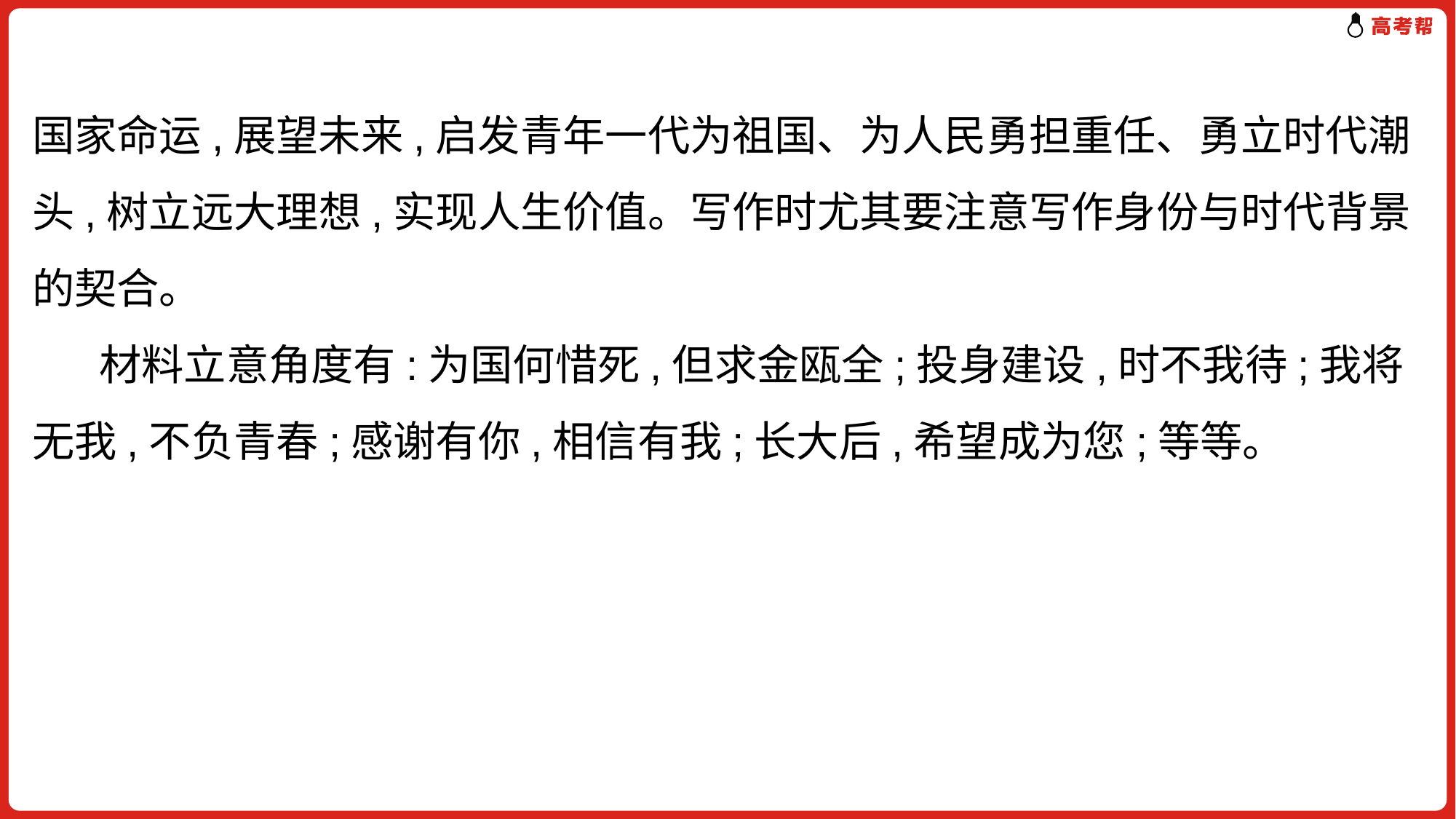

国家命运,展望未来,启发青年一代为祖国、为人民勇担重任、勇立时代潮头,树立远大理想,实现人生价值。写作时尤其要注意写作身份与时代背景的契合。
      材料立意角度有:为国何惜死,但求金瓯全;投身建设,时不我待;我将无我,不负青春;感谢有你,相信有我;长大后,希望成为您;等等。